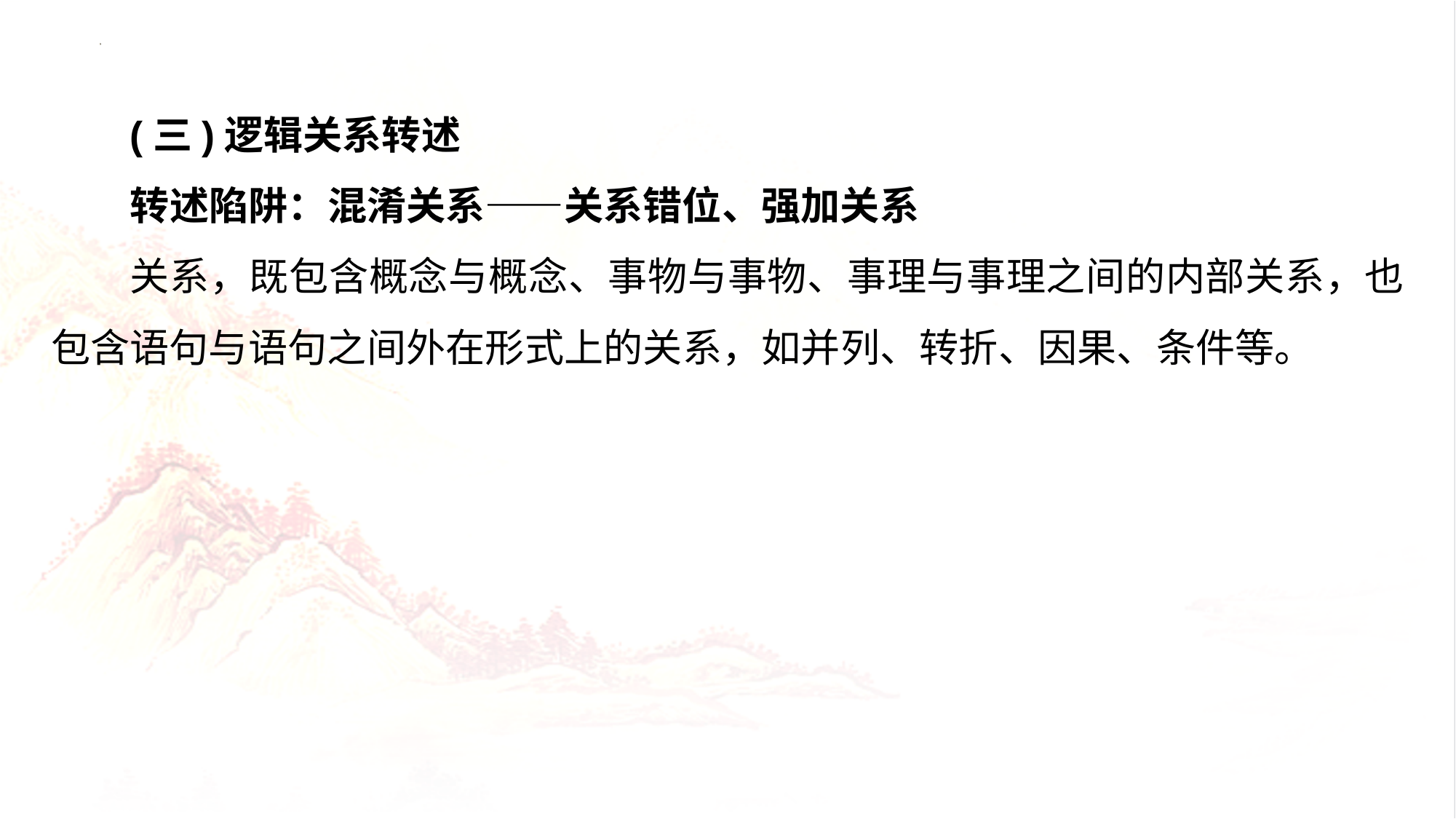

(三)逻辑关系转述
转述陷阱：混淆关系——关系错位、强加关系
关系，既包含概念与概念、事物与事物、事理与事理之间的内部关系，也包含语句与语句之间外在形式上的关系，如并列、转折、因果、条件等。